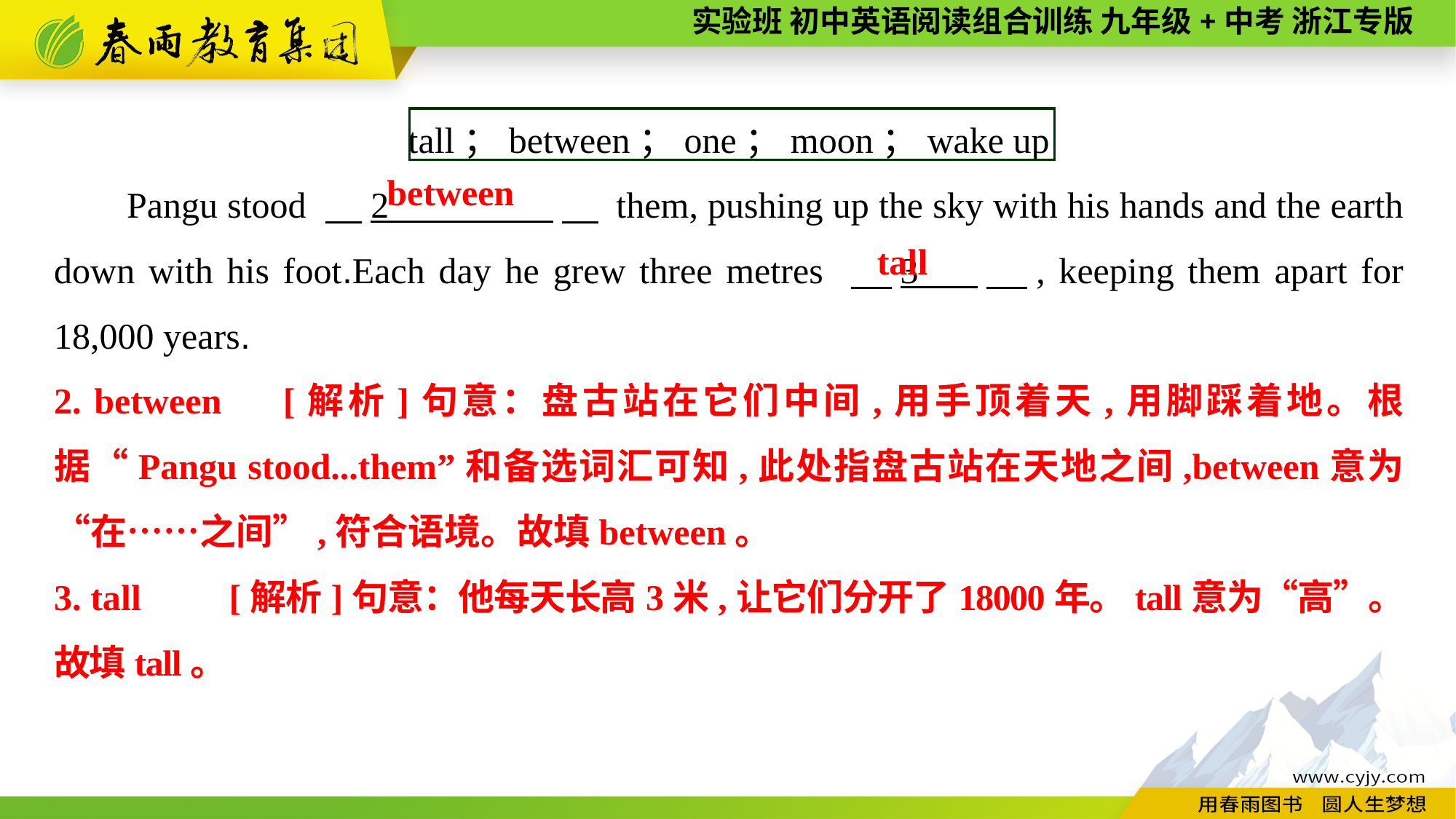

tall；between；one；moon；wake up
Pangu stood 　2                 　 them, pushing up the sky with his hands and the earth down with his foot.Each day he grew three metres 　3    　, keeping them apart for 18,000 years.

between
 tall
2. between　[解析]句意：盘古站在它们中间,用手顶着天,用脚踩着地。根据“Pangu stood...them”和备选词汇可知,此处指盘古站在天地之间,between意为“在……之间”,符合语境。故填between。
3. tall　    [解析]句意：他每天长高3米,让它们分开了18000年。tall意为“高”。故填tall。